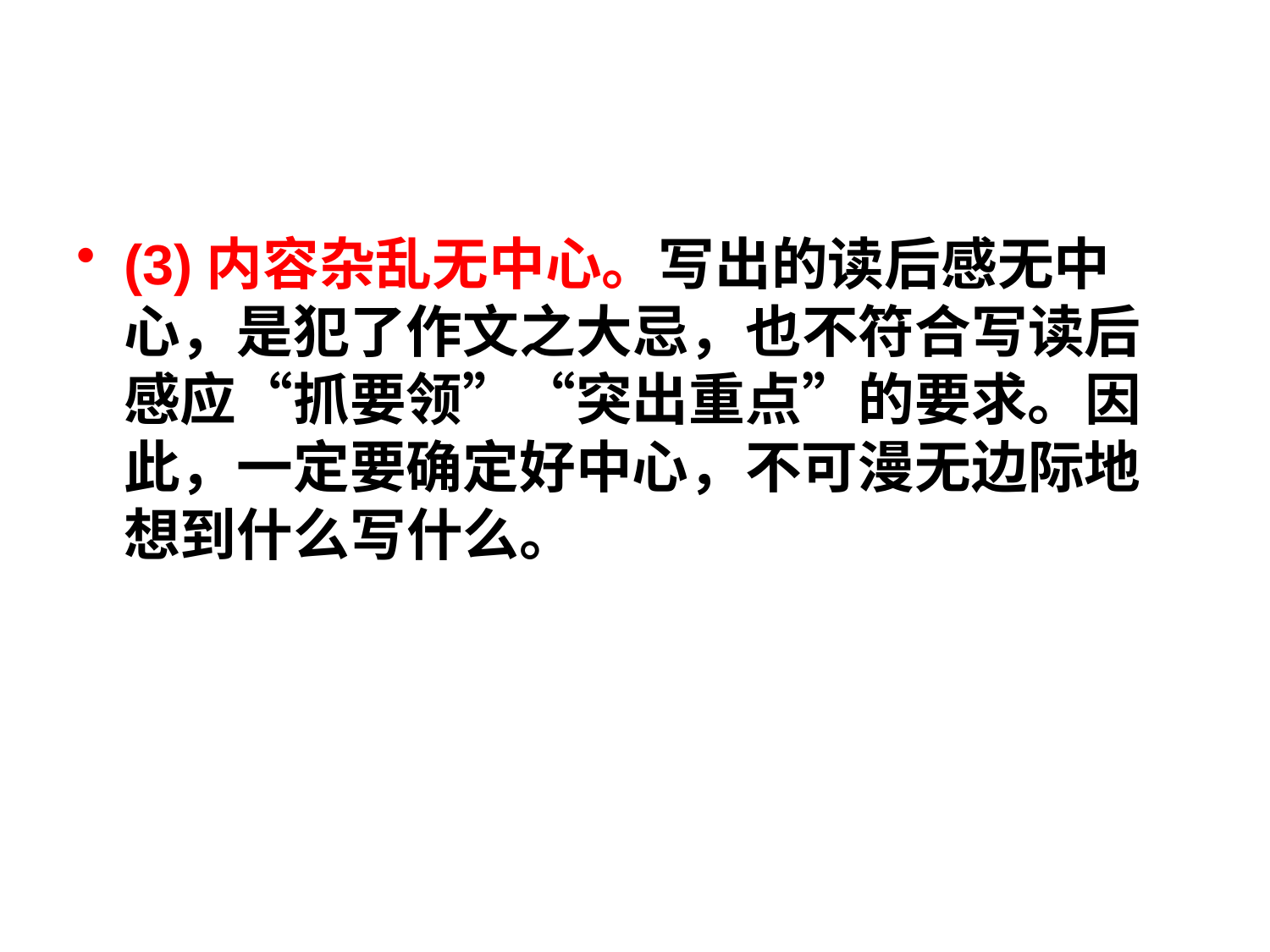

#
(3)内容杂乱无中心。写出的读后感无中心，是犯了作文之大忌，也不符合写读后感应“抓要领”“突出重点”的要求。因此，一定要确定好中心，不可漫无边际地想到什么写什么。